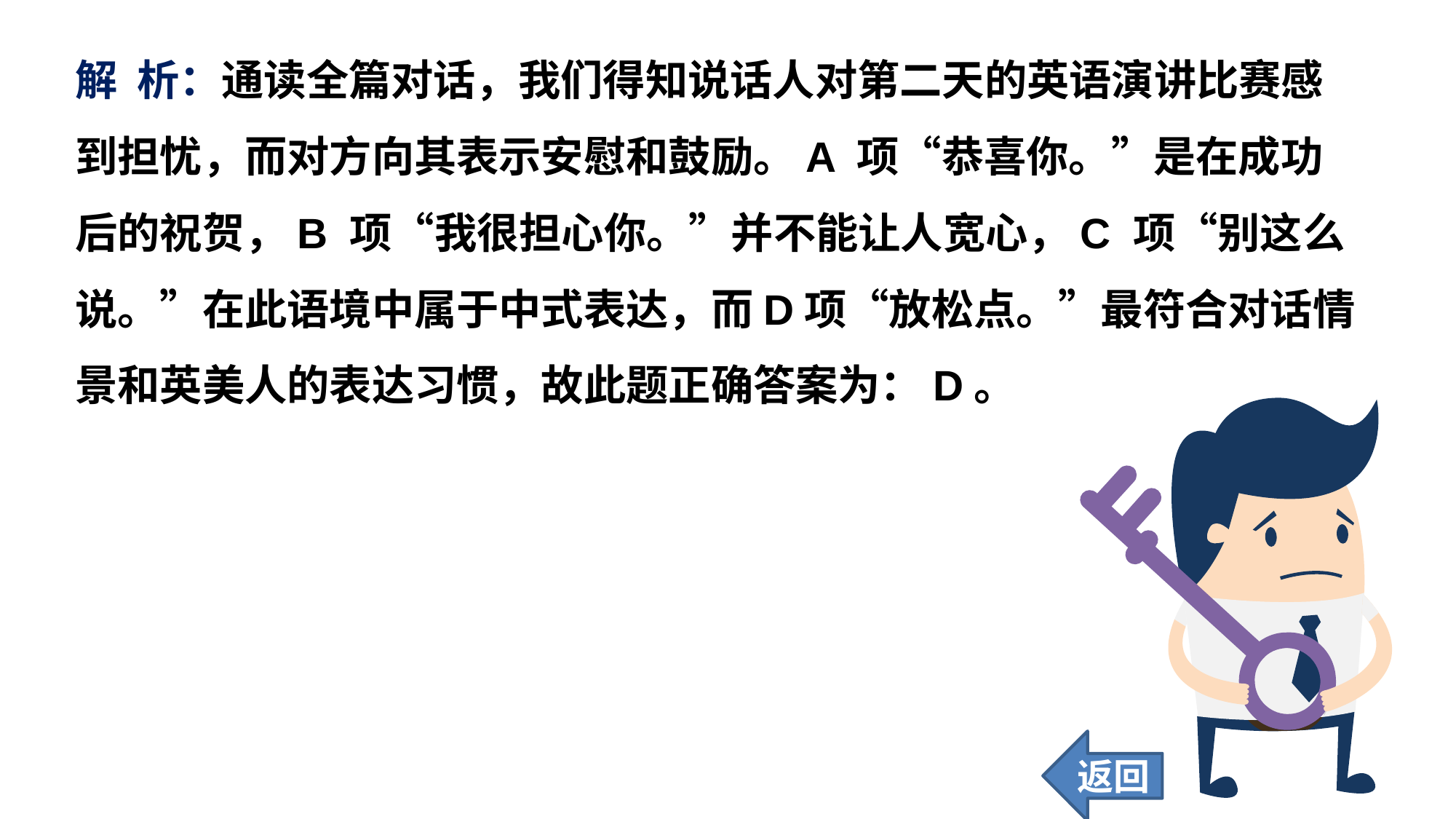

解  析：通读全篇对话，我们得知说话人对第二天的英语演讲比赛感到担忧，而对方向其表示安慰和鼓励。A 项“恭喜你。”是在成功后的祝贺，B 项“我很担心你。”并不能让人宽心，C 项“别这么说。”在此语境中属于中式表达，而D项“放松点。”最符合对话情景和英美人的表达习惯，故此题正确答案为：D。

返回
56